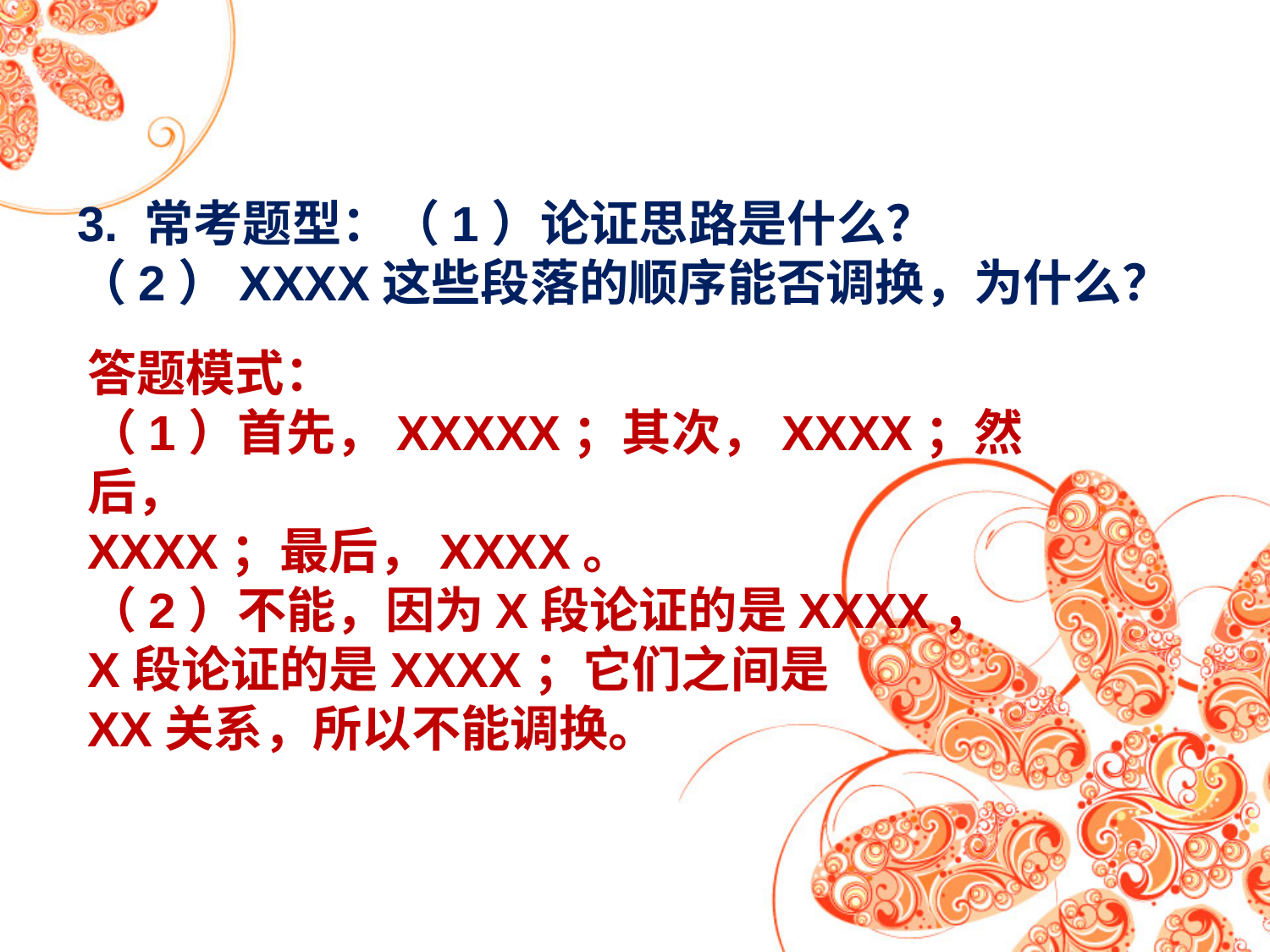

3. 常考题型：（1）论证思路是什么？（2）XXXX这些段落的顺序能否调换，为什么？
答题模式：
（1）首先，XXXXX；其次，XXXX；然后，
XXXX；最后，XXXX。
（2）不能，因为X段论证的是XXXX，
X段论证的是XXXX；它们之间是
XX关系，所以不能调换。